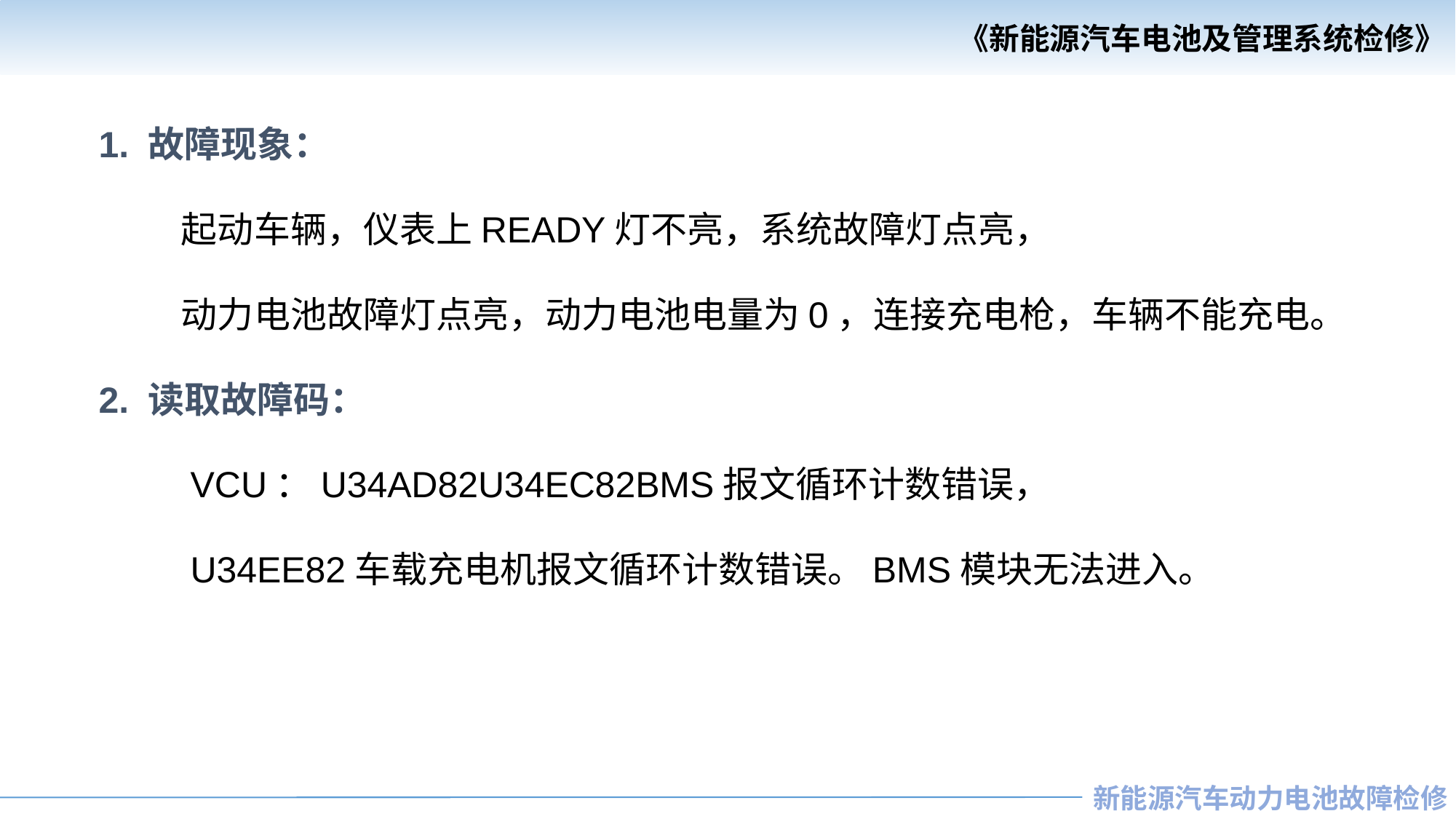

1. 故障现象：
         起动车辆，仪表上READY灯不亮，系统故障灯点亮，
         动力电池故障灯点亮，动力电池电量为0，连接充电枪，车辆不能充电。
2. 读取故障码：
         VCU：U34AD82U34EC82BMS报文循环计数错误，
         U34EE82车载充电机报文循环计数错误。BMS模块无法进入。